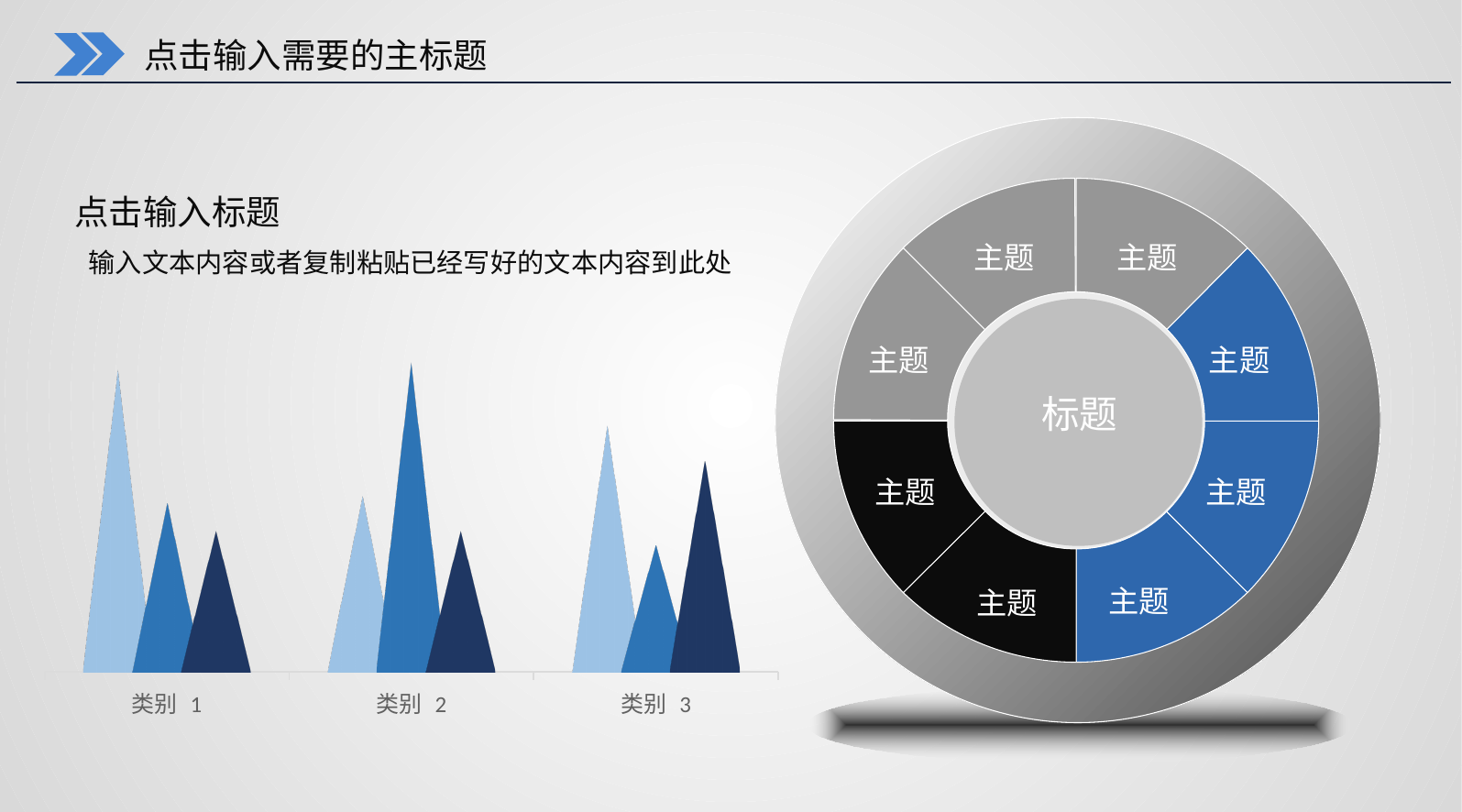

点击输入需要的主标题

主题

主题
点击输入标题
输入文本内容或者复制粘贴已经写好的文本内容到此处

主题

主题

标题

### Chart

| Category | 系列 1 | 系列 2 | 系列 3 |
|---|---|---|---|
| 类别 1 | 4.3 | 2.4 | 2.0 |
| 类别 2 | 2.5 | 4.4 | 2.0 |
| 类别 3 | 3.5 | 1.8 | 3.0 |
主题

主题

主题

主题